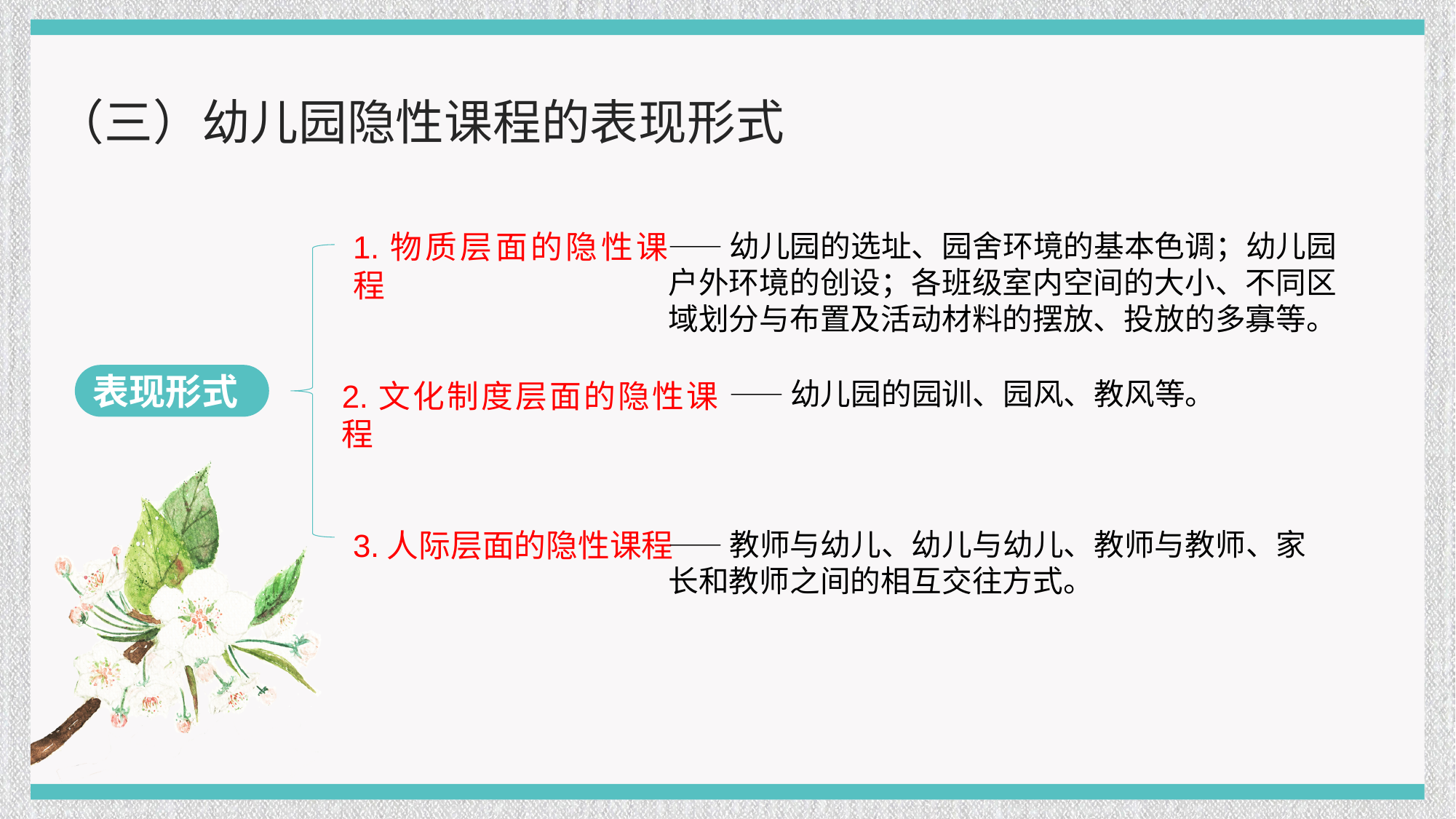

（三）幼儿园隐性课程的表现形式
1.物质层面的隐性课程

3.人际层面的隐性课程
表现形式

——幼儿园的选址、园舍环境的基本色调；幼儿园户外环境的创设；各班级室内空间的大小、不同区域划分与布置及活动材料的摆放、投放的多寡等。
——教师与幼儿、幼儿与幼儿、教师与教师、家长和教师之间的相互交往方式。
——幼儿园的园训、园风、教风等。
2.文化制度层面的隐性课程